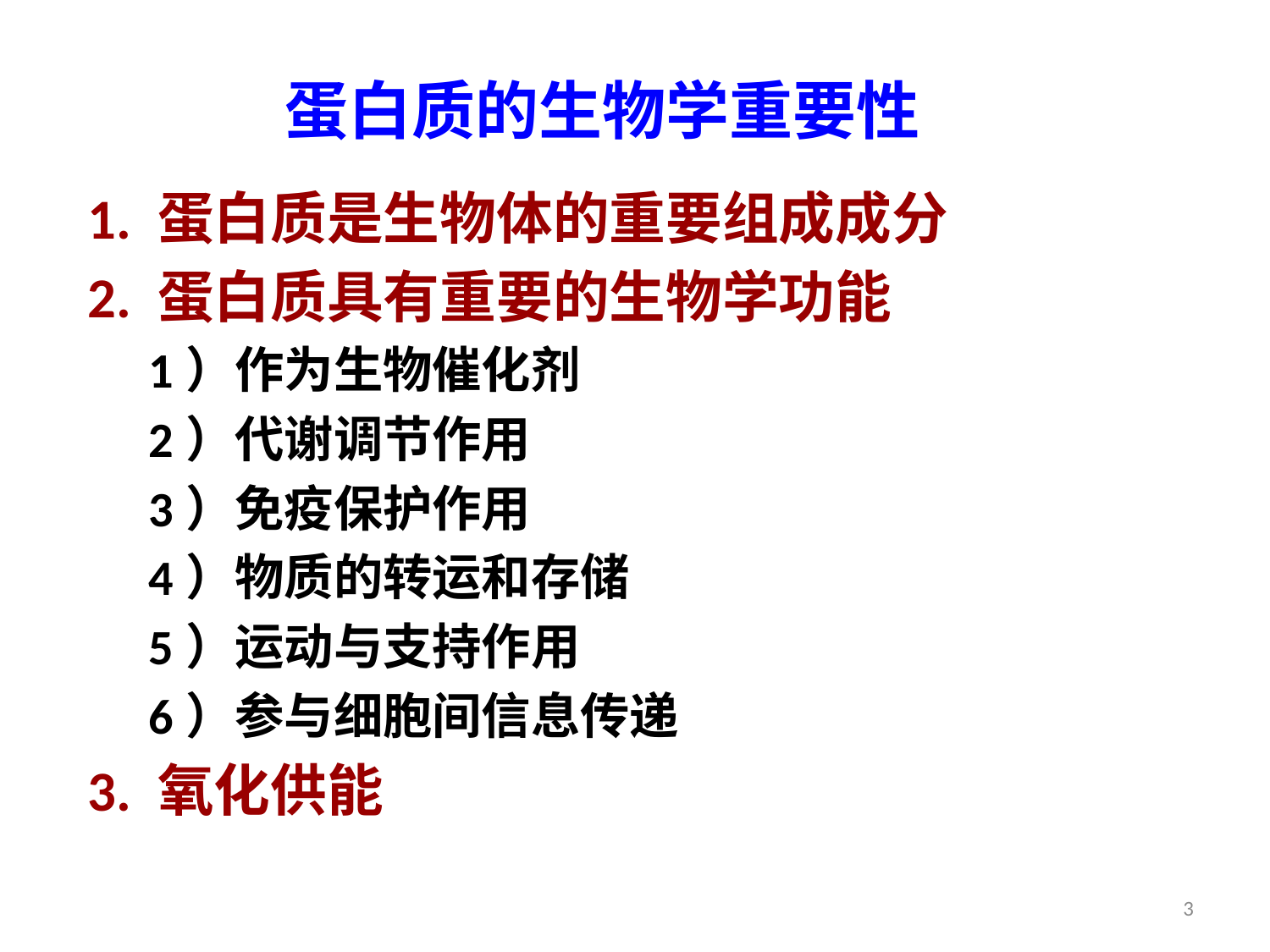

# 蛋白质的生物学重要性
1. 蛋白质是生物体的重要组成成分
2. 蛋白质具有重要的生物学功能
　1）作为生物催化剂
　2）代谢调节作用
　3）免疫保护作用
　4）物质的转运和存储
　5）运动与支持作用
　6）参与细胞间信息传递
3. 氧化供能
3